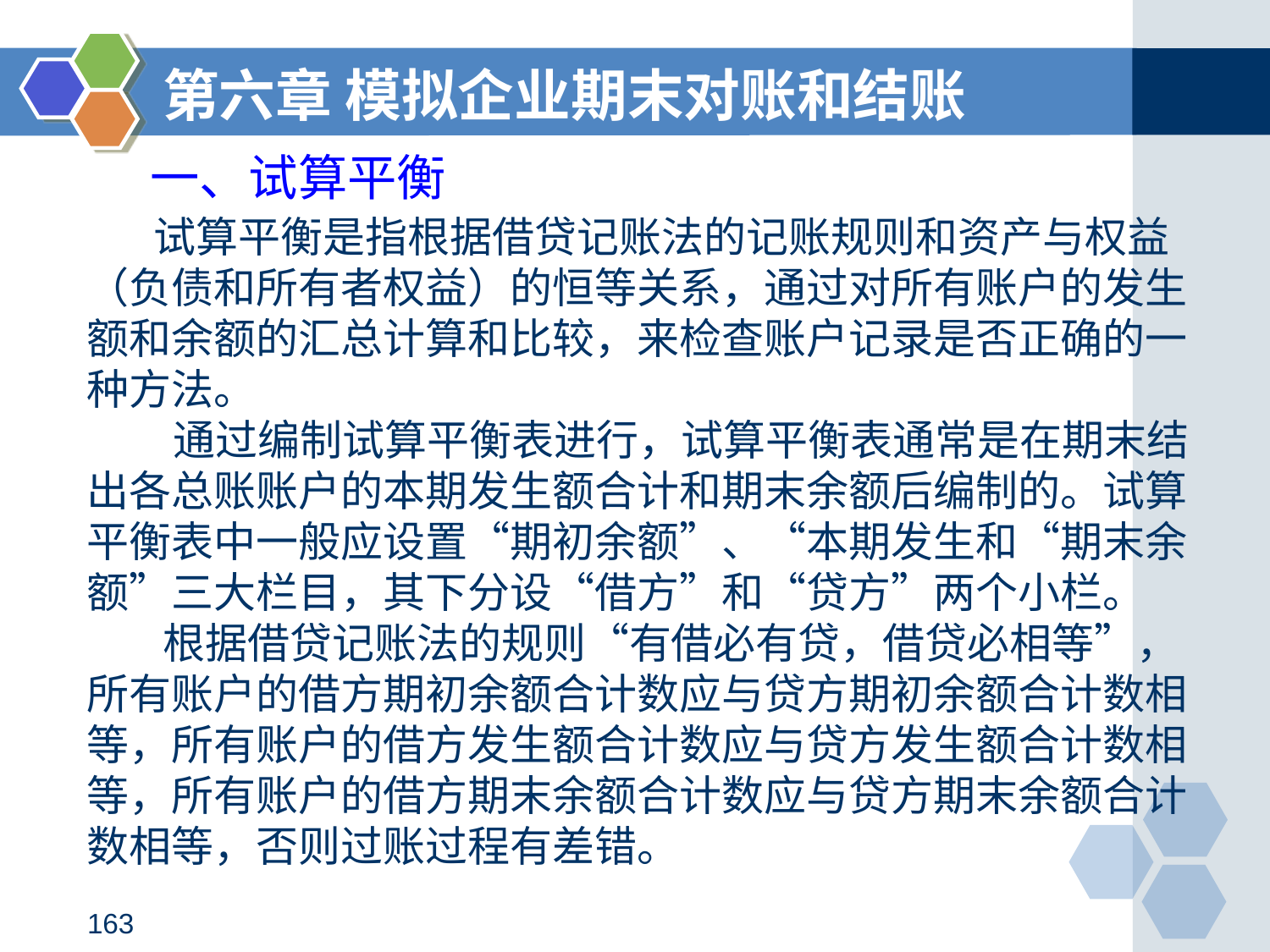

第六章 模拟企业期末对账和结账
一、试算平衡
      试算平衡是指根据借贷记账法的记账规则和资产与权益（负债和所有者权益）的恒等关系，通过对所有账户的发生额和余额的汇总计算和比较，来检查账户记录是否正确的一种方法。
        通过编制试算平衡表进行，试算平衡表通常是在期末结出各总账账户的本期发生额合计和期末余额后编制的。试算平衡表中一般应设置“期初余额”、“本期发生和“期末余额”三大栏目，其下分设“借方”和“贷方”两个小栏。
       根据借贷记账法的规则“有借必有贷，借贷必相等”，所有账户的借方期初余额合计数应与贷方期初余额合计数相等，所有账户的借方发生额合计数应与贷方发生额合计数相等，所有账户的借方期末余额合计数应与贷方期末余额合计数相等，否则过账过程有差错。